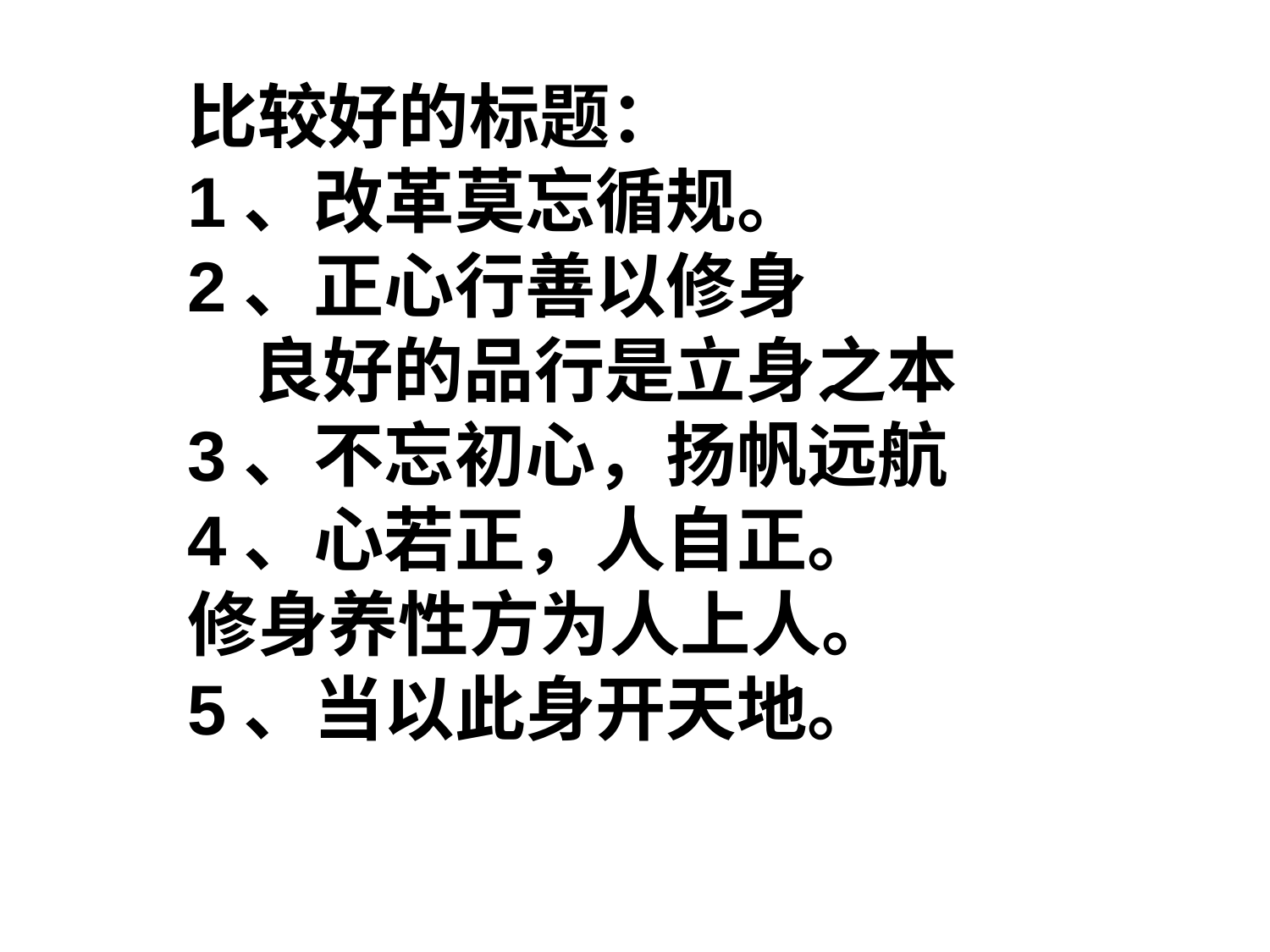

比较好的标题：
1、改革莫忘循规。
2、正心行善以修身
   良好的品行是立身之本
3、不忘初心，扬帆远航
4、心若正，人自正。
修身养性方为人上人。
5、当以此身开天地。